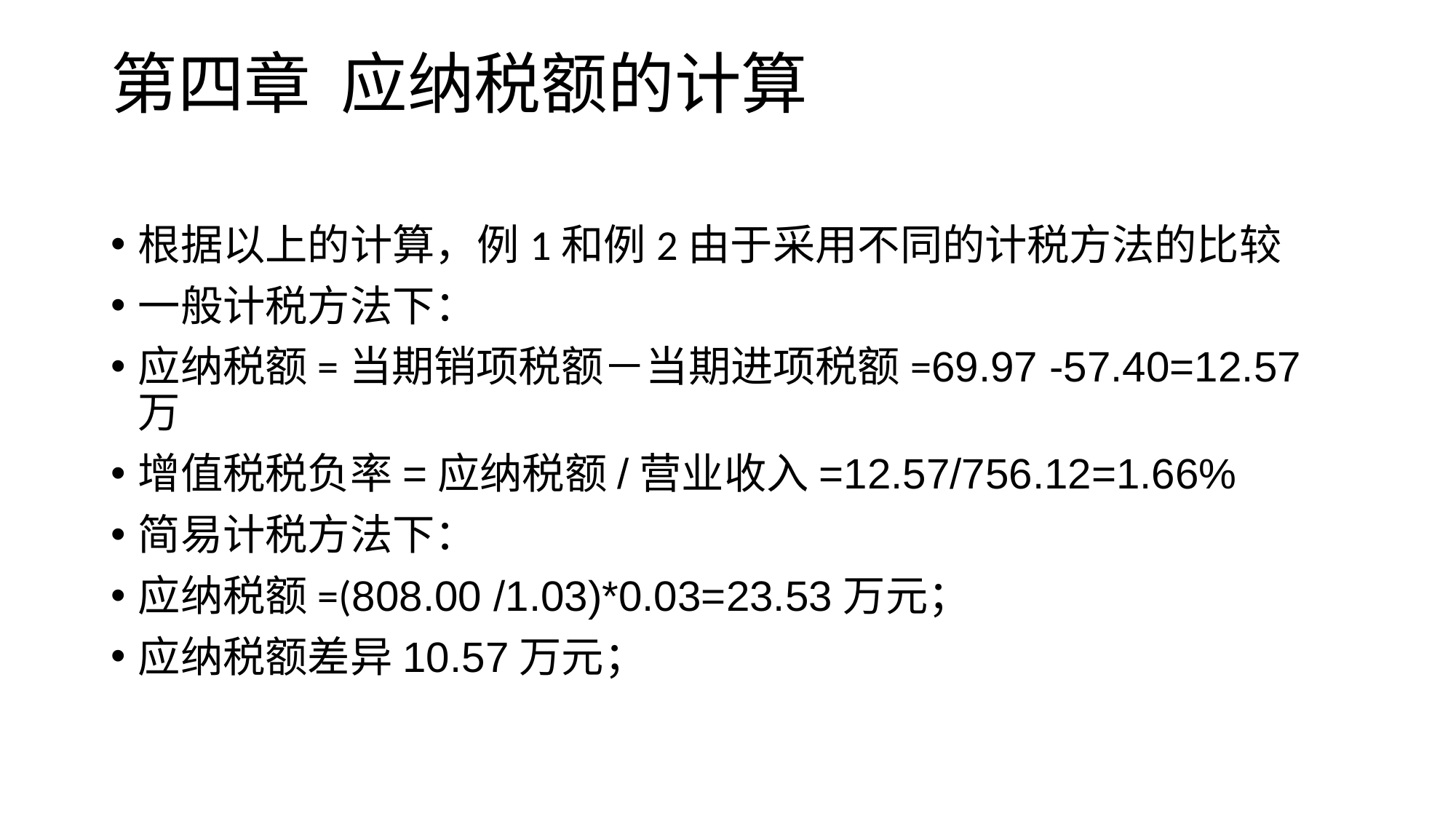

# 第四章  应纳税额的计算

根据以上的计算，例1和例2由于采用不同的计税方法的比较
一般计税方法下：
应纳税额=当期销项税额－当期进项税额=69.97 -57.40=12.57万
增值税税负率=应纳税额/营业收入=12.57/756.12=1.66%
简易计税方法下：
应纳税额=(808.00 /1.03)*0.03=23.53万元；
应纳税额差异10.57万元；